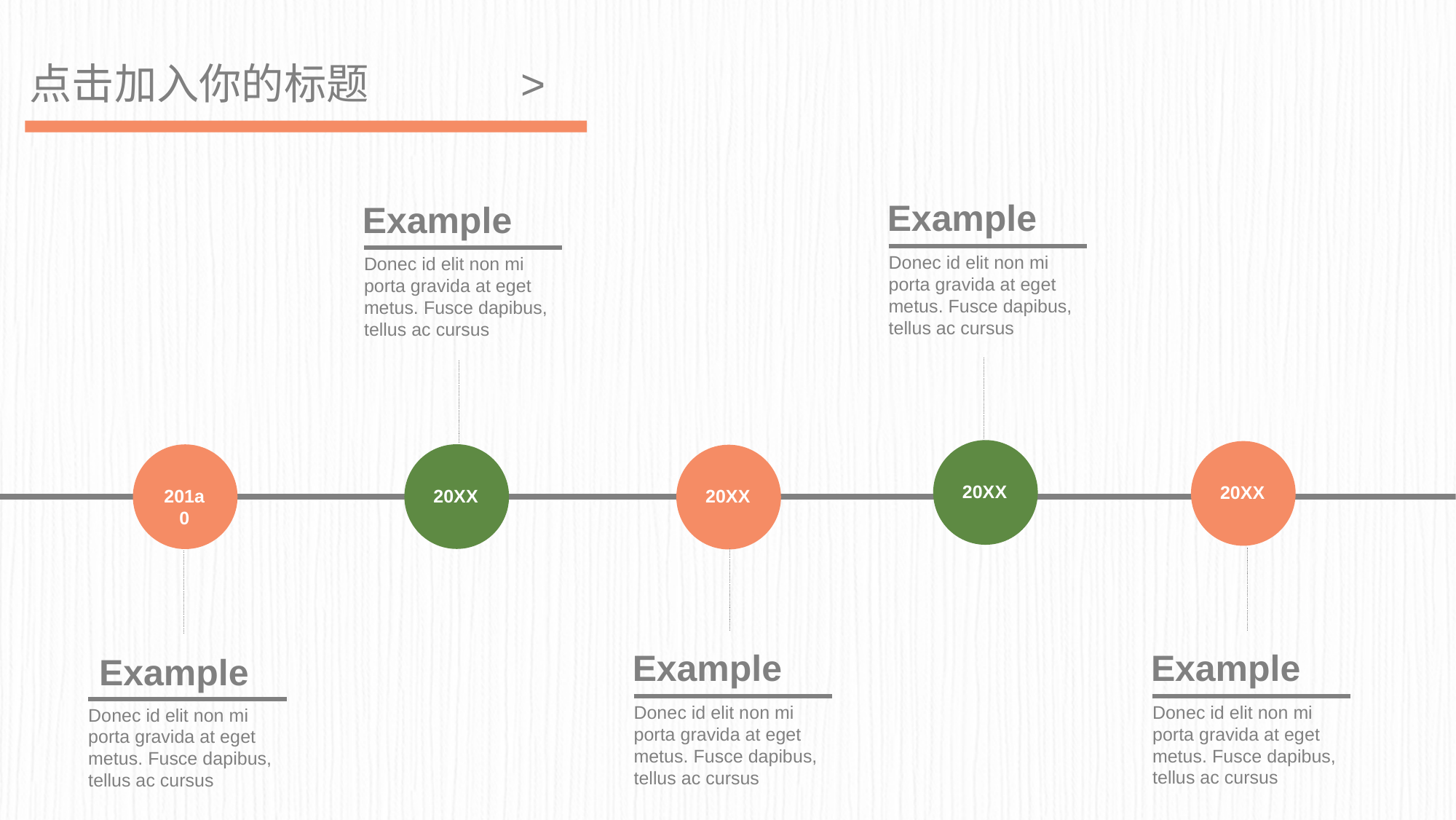

点击加入你的标题               >

Example
Example
Donec id elit non mi porta gravida at eget metus. Fusce dapibus, tellus ac cursus
Donec id elit non mi porta gravida at eget metus. Fusce dapibus, tellus ac cursus

20XX
20XX
20XX
201a0
20XX
Example
Example
Example
Donec id elit non mi porta gravida at eget metus. Fusce dapibus, tellus ac cursus
Donec id elit non mi porta gravida at eget metus. Fusce dapibus, tellus ac cursus
Donec id elit non mi porta gravida at eget metus. Fusce dapibus, tellus ac cursus